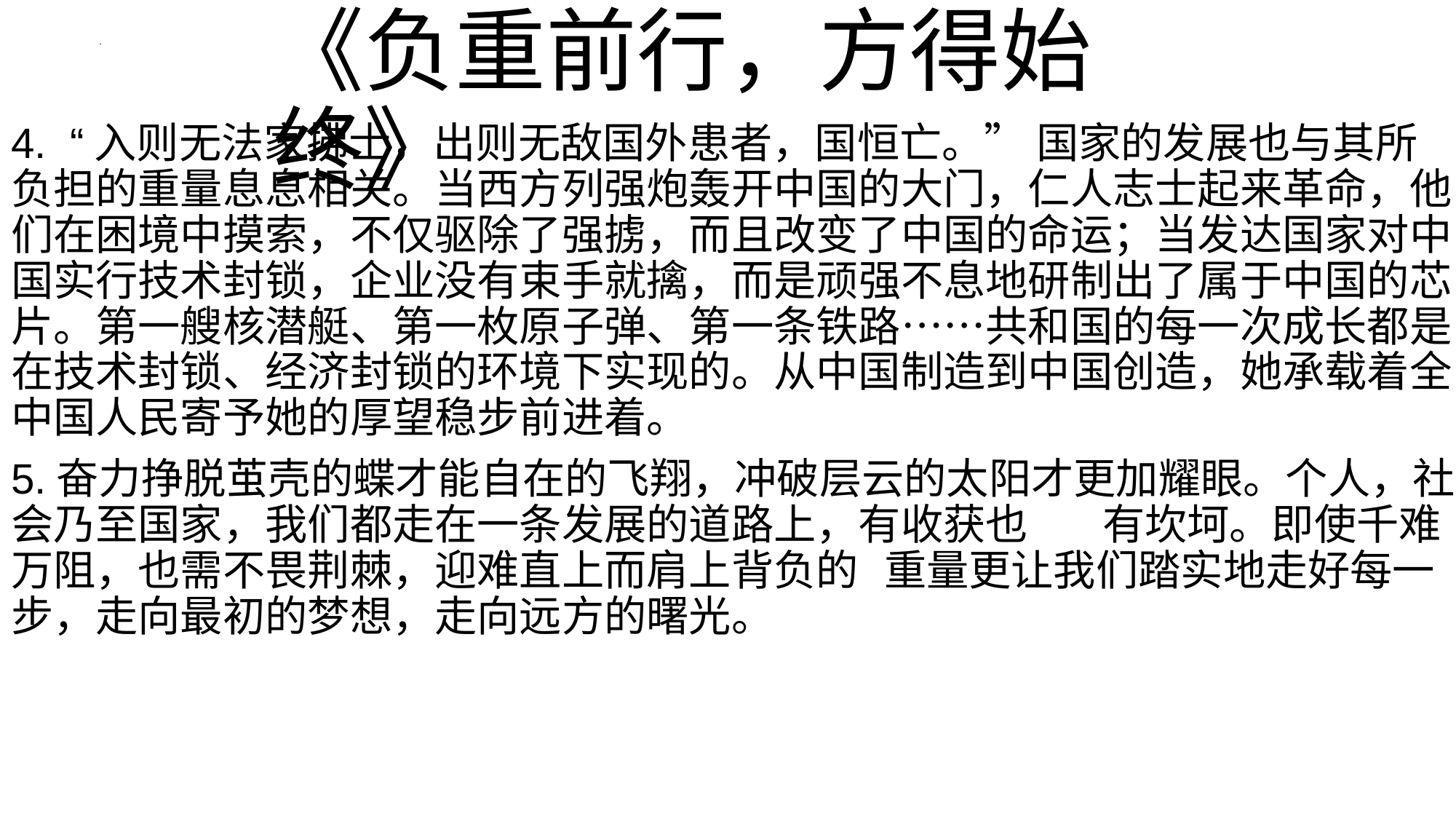

《负重前行，方得始终》
4.  “入则无法家拂士，出则无敌国外患者，国恒亡。” 国家的发展也与其所负担的重量息息相关。当西方列强炮轰开中国的大门，仁人志士起来革命，他们在困境中摸索，不仅驱除了强掳，而且改变了中国的命运；当发达国家对中国实行技术封锁，企业没有束手就擒，而是顽强不息地研制出了属于中国的芯片。第一艘核潜艇、第一枚原子弹、第一条铁路……共和国的每一次成长都是在技术封锁、经济封锁的环境下实现的。从中国制造到中国创造，她承载着全中国人民寄予她的厚望稳步前进着。
5.奋力挣脱茧壳的蝶才能自在的飞翔，冲破层云的太阳才更加耀眼。个人，社会乃至国家，我们都走在一条发展的道路上，有收获也	有坎坷。即使千难万阻，也需不畏荆棘，迎难直上而肩上背负的	重量更让我们踏实地走好每一步，走向最初的梦想，走向远方的曙光。